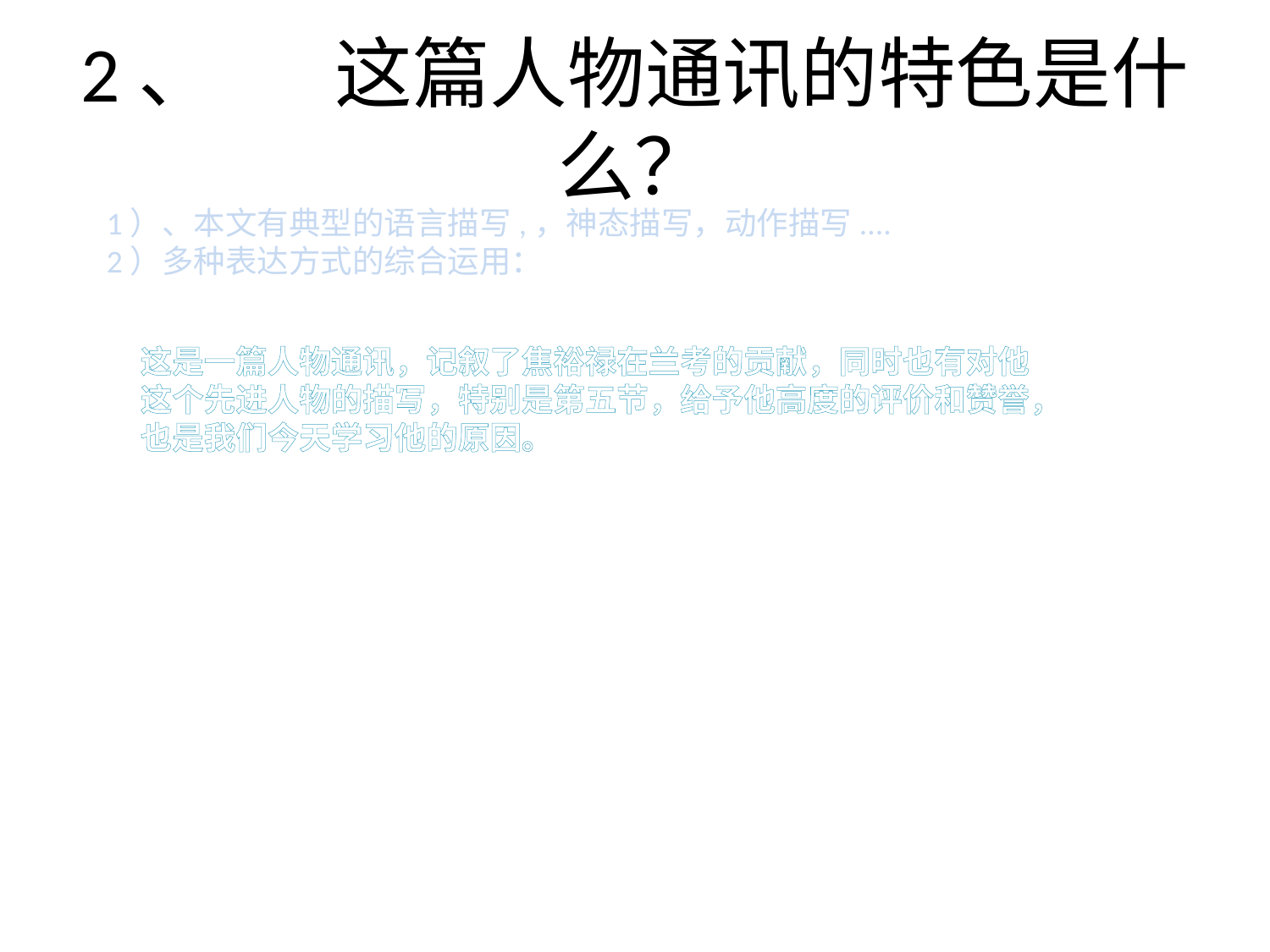

# 2、	这篇人物通讯的特色是什么？
1）、本文有典型的语言描写,，神态描写，动作描写....
2）多种表达方式的综合运用：
这是一篇人物通讯，记叙了焦裕禄在兰考的贡献，同时也有对他这个先进人物的描写，特别是第五节，给予他高度的评价和赞誉，也是我们今天学习他的原因。